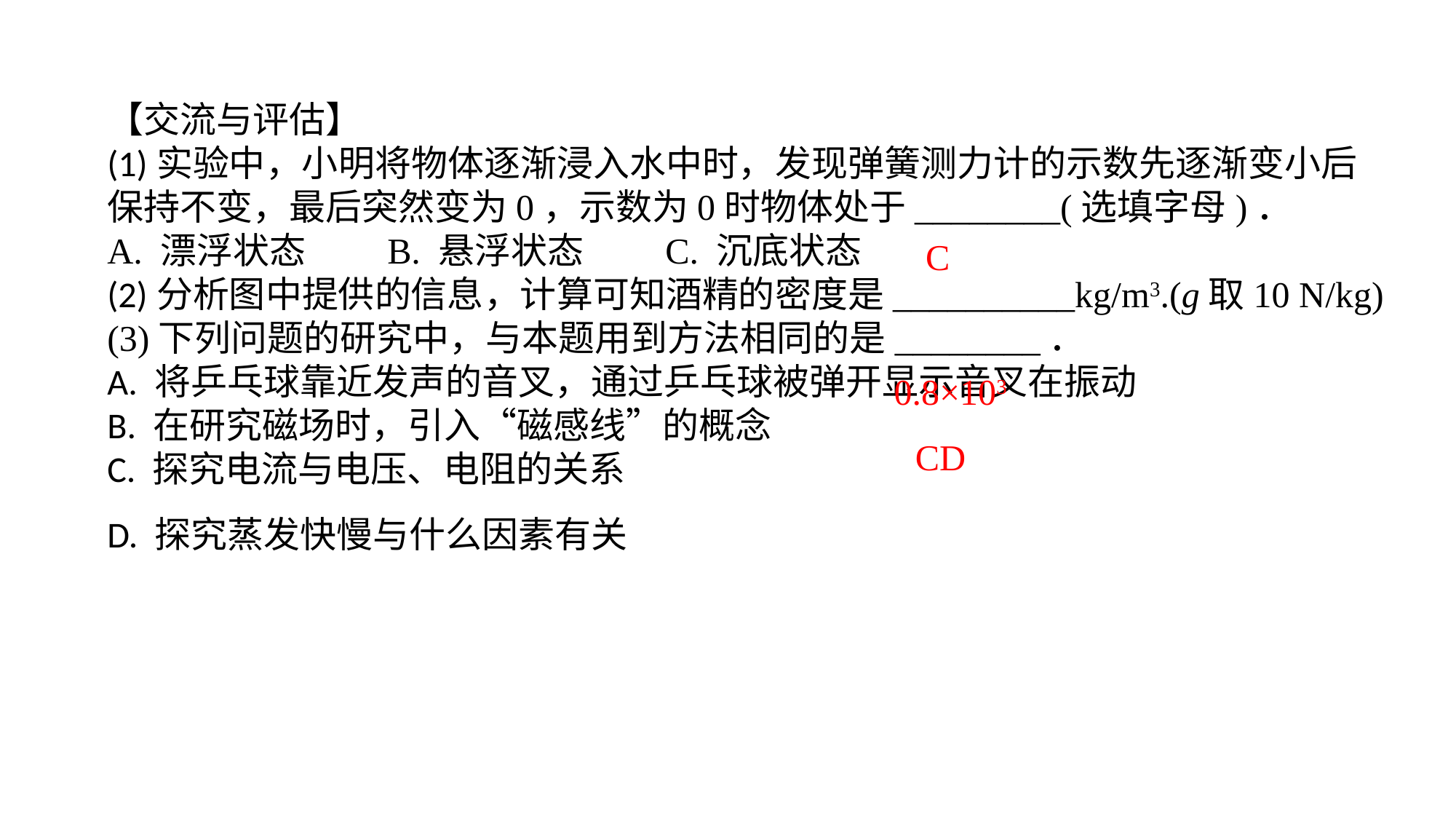

【交流与评估】(1)实验中，小明将物体逐渐浸入水中时，发现弹簧测力计的示数先逐渐变小后保持不变，最后突然变为0，示数为0时物体处于________(选填字母)．A. 漂浮状态　　B. 悬浮状态　　C. 沉底状态(2)分析图中提供的信息，计算可知酒精的密度是__________kg/m3.(g取10 N/kg)(3)下列问题的研究中，与本题用到方法相同的是________．A. 将乒乓球靠近发声的音叉，通过乒乓球被弹开显示音叉在振动B. 在研究磁场时，引入“磁感线”的概念C. 探究电流与电压、电阻的关系D. 探究蒸发快慢与什么因素有关
C
0.8×103
CD